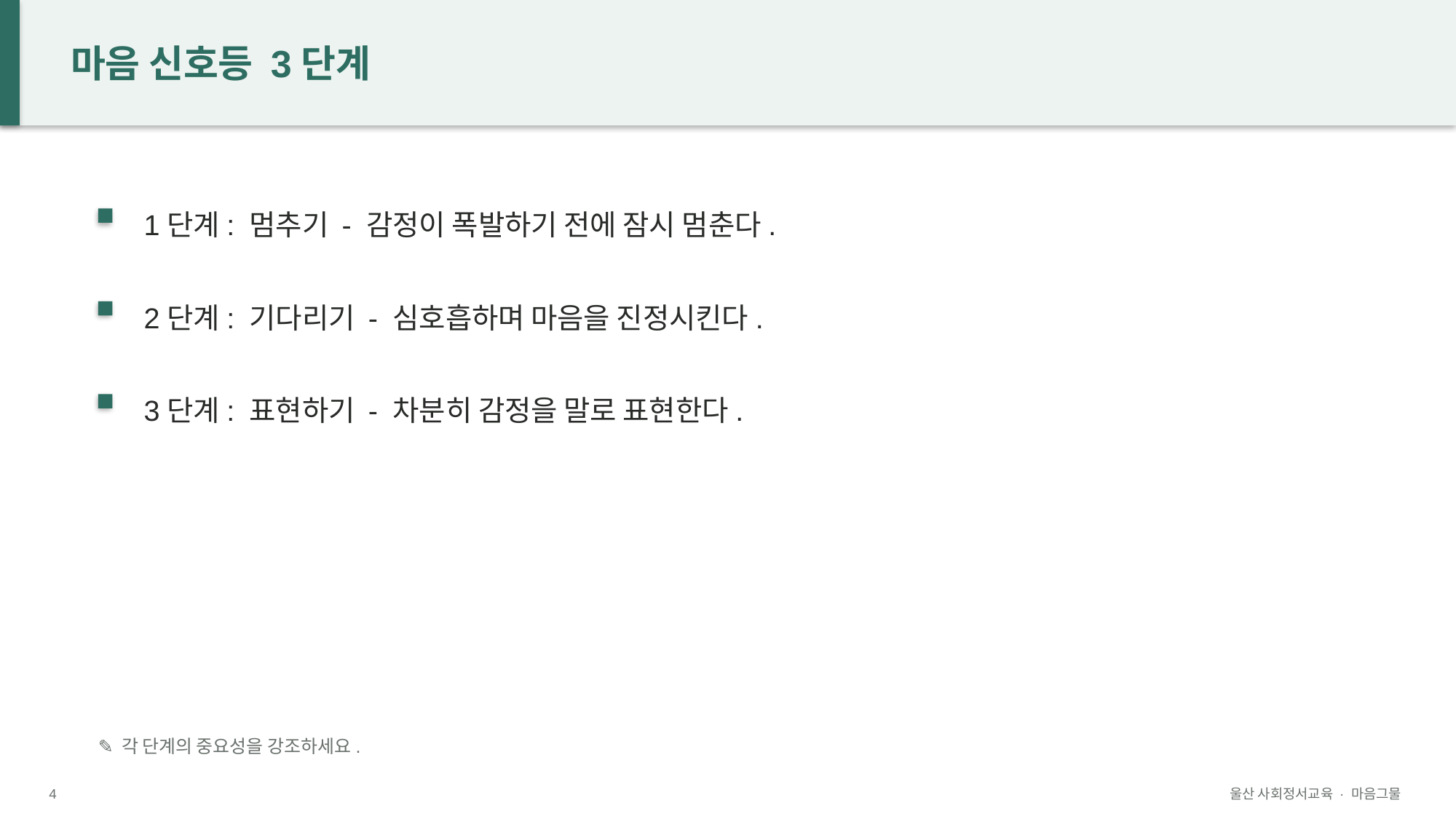

마음 신호등 3단계
1단계: 멈추기 - 감정이 폭발하기 전에 잠시 멈춘다.

2단계: 기다리기 - 심호흡하며 마음을 진정시킨다.

3단계: 표현하기 - 차분히 감정을 말로 표현한다.

✎ 각 단계의 중요성을 강조하세요.
4
울산 사회정서교육 · 마음그물